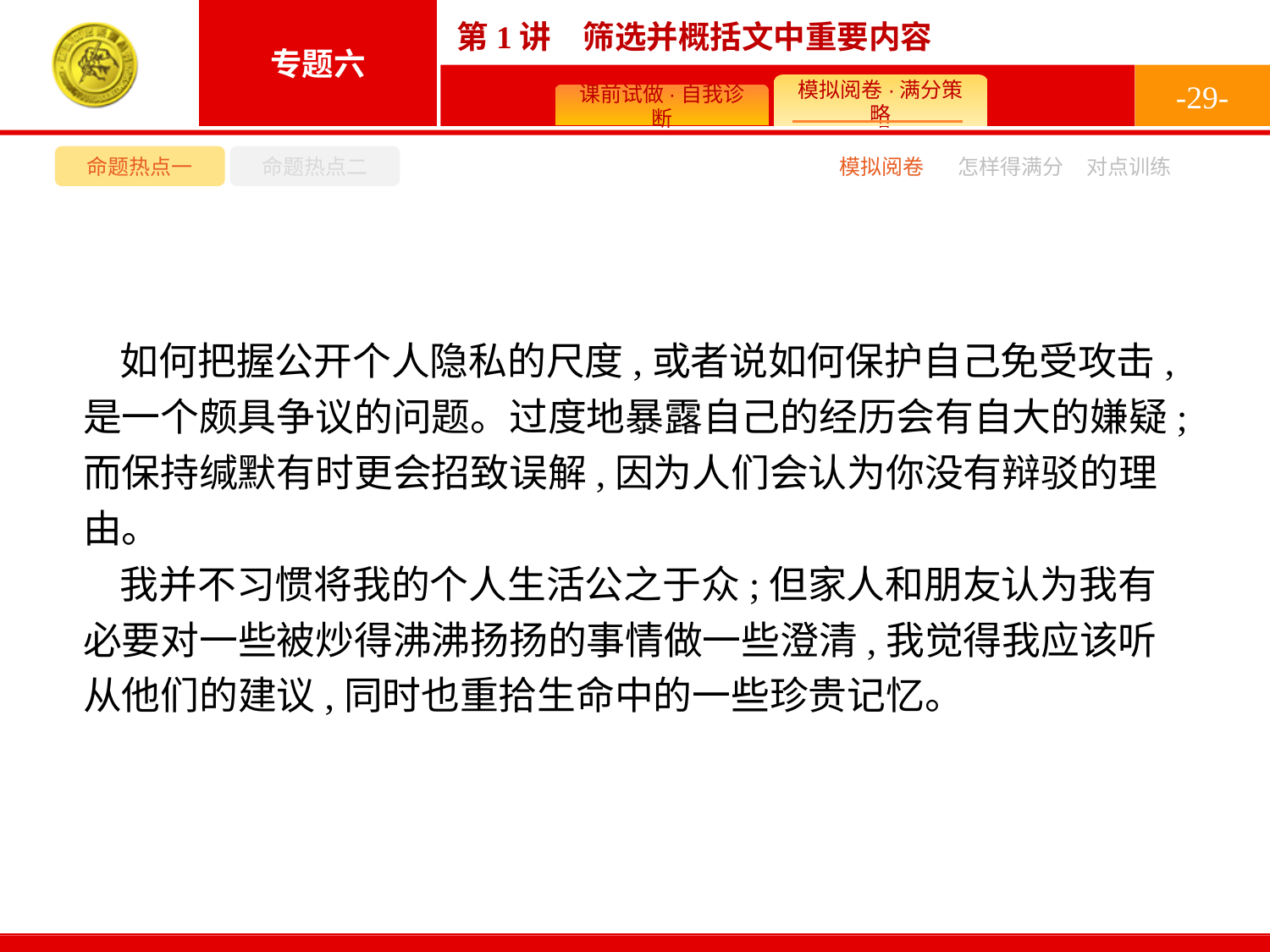

-29-
命题热点一
命题热点二
模拟阅卷
怎样得满分
对点训练
如何把握公开个人隐私的尺度,或者说如何保护自己免受攻击,是一个颇具争议的问题。过度地暴露自己的经历会有自大的嫌疑;而保持缄默有时更会招致误解,因为人们会认为你没有辩驳的理由。
我并不习惯将我的个人生活公之于众;但家人和朋友认为我有必要对一些被炒得沸沸扬扬的事情做一些澄清,我觉得我应该听从他们的建议,同时也重拾生命中的一些珍贵记忆。